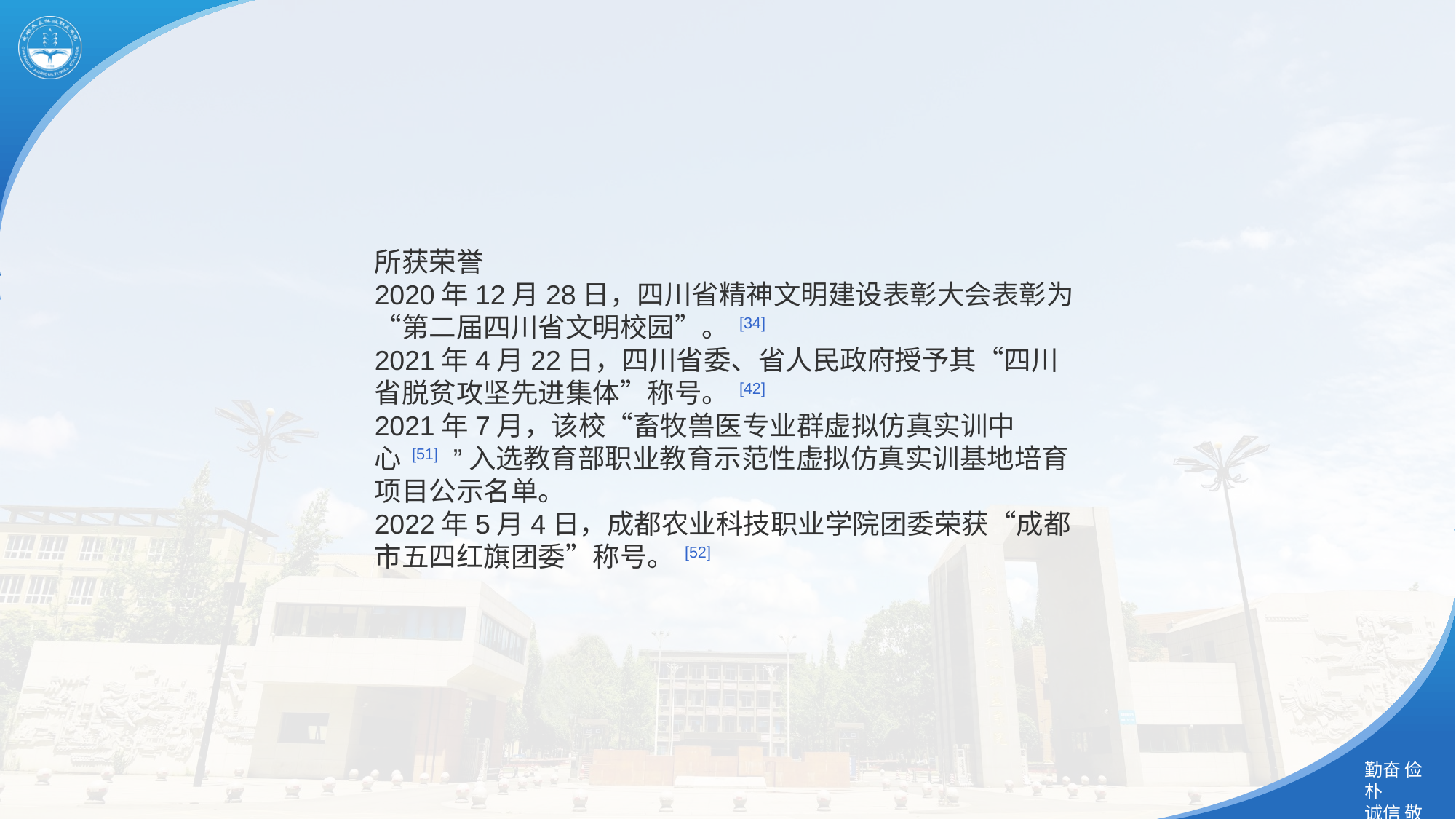

所获荣誉
2020年12月28日，四川省精神文明建设表彰大会表彰为“第二届四川省文明校园”。 [34]
2021年4月22日，四川省委、省人民政府授予其“四川省脱贫攻坚先进集体”称号。 [42]
2021年7月，该校“畜牧兽医专业群虚拟仿真实训中心 [51]  ”入选教育部职业教育示范性虚拟仿真实训基地培育项目公示名单。
2022年5月4日，成都农业科技职业学院团委荣获“成都市五四红旗团委”称号。 [52]